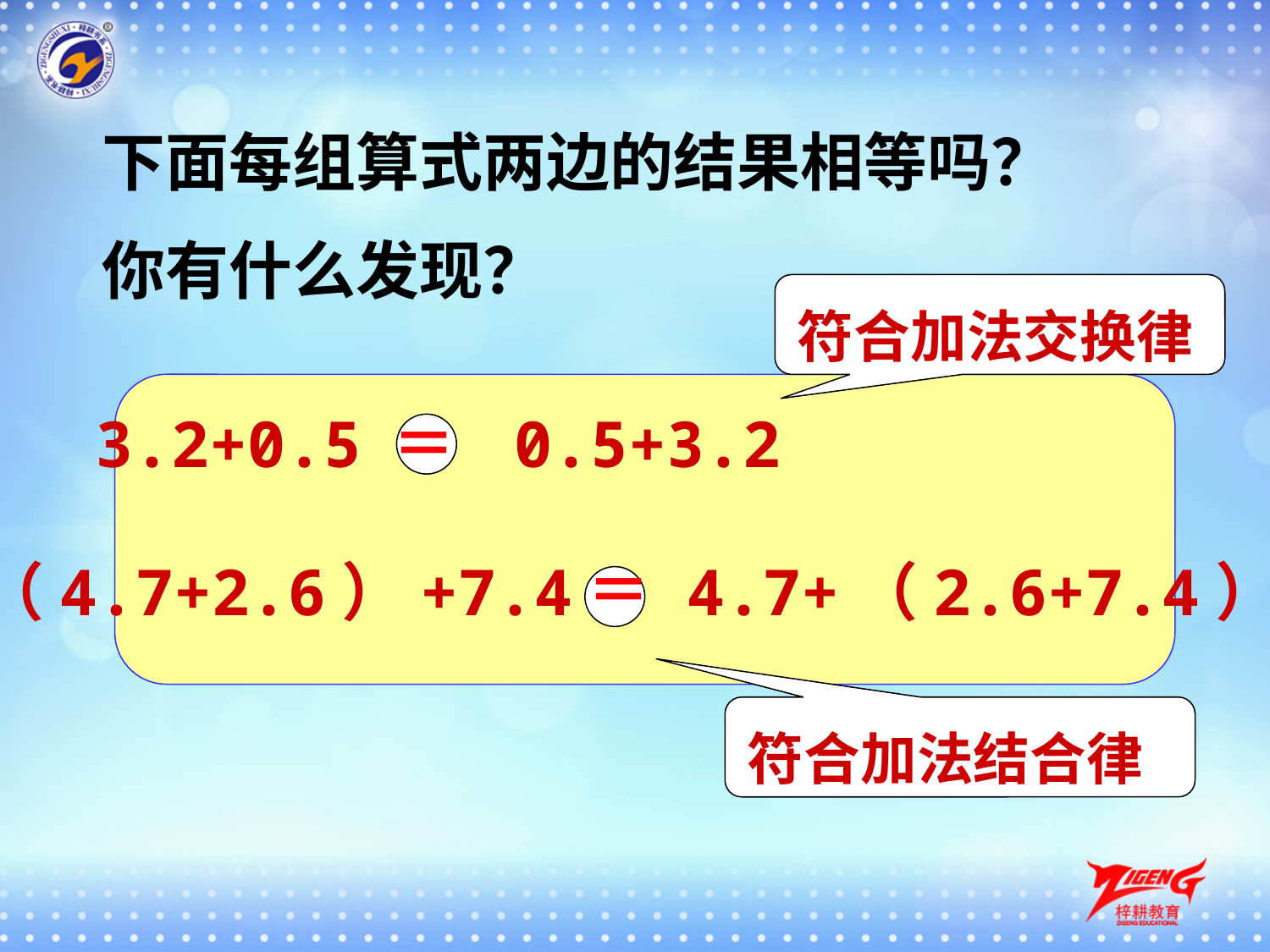

下面每组算式两边的结果相等吗？
你有什么发现？

符合加法交换律

3.2+0.5    0.5+3.2
＝

＝
（4.7+2.6）+7.4   4.7+（2.6+7.4）

符合加法结合律